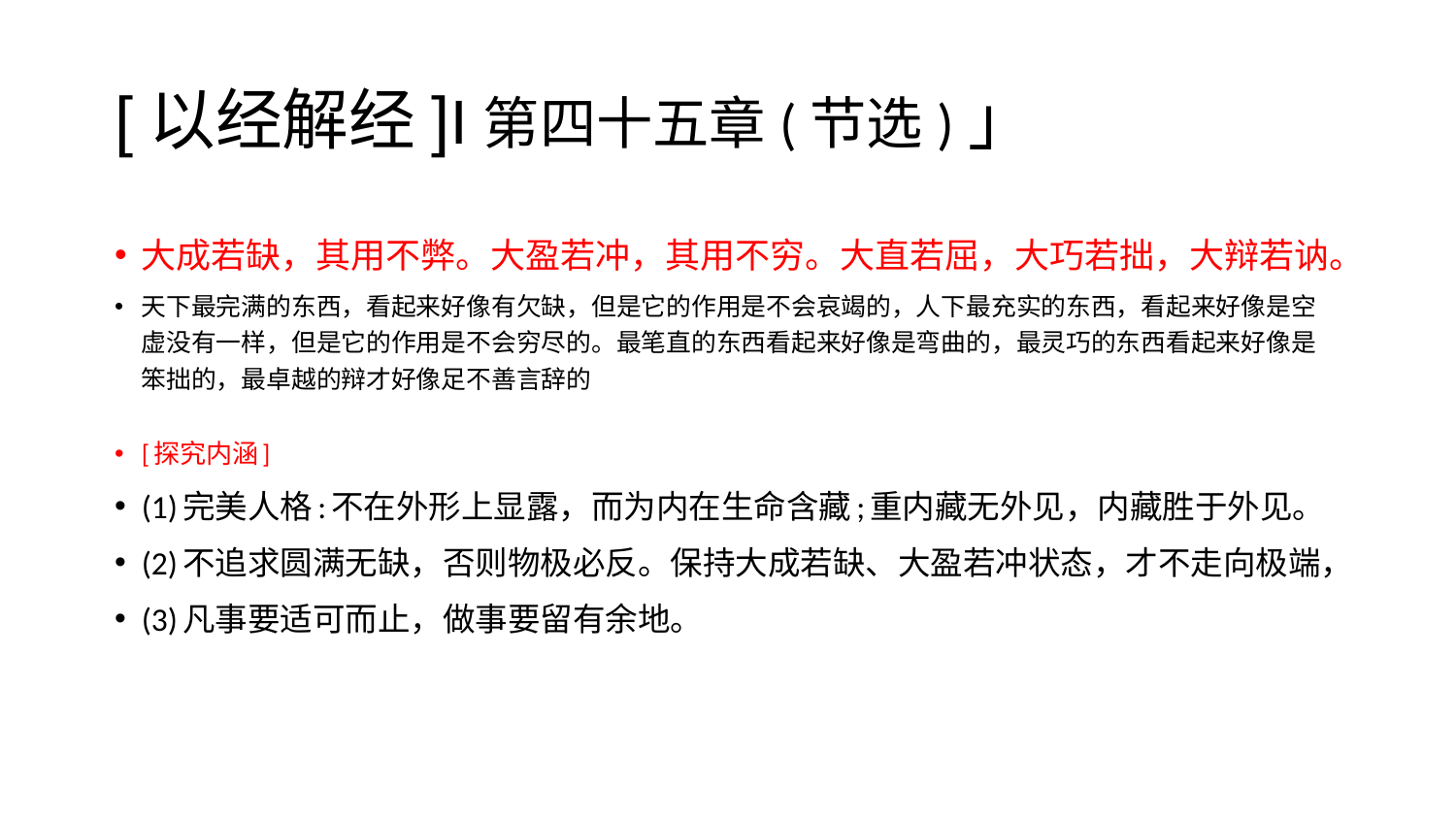

# [以经解经]I第四十五章(节选)」
大成若缺，其用不弊。大盈若冲，其用不穷。大直若屈，大巧若拙，大辩若讷。
天下最完满的东西，看起来好像有欠缺，但是它的作用是不会哀竭的，人下最充实的东西，看起来好像是空虚没有一样，但是它的作用是不会穷尽的。最笔直的东西看起来好像是弯曲的，最灵巧的东西看起来好像是笨拙的，最卓越的辩才好像足不善言辞的

[探究内涵]
(1)完美人格:不在外形上显露，而为内在生命含藏;重内藏无外见，内藏胜于外见。
(2)不追求圆满无缺，否则物极必反。保持大成若缺、大盈若冲状态，才不走向极端，
(3)凡事要适可而止，做事要留有余地。